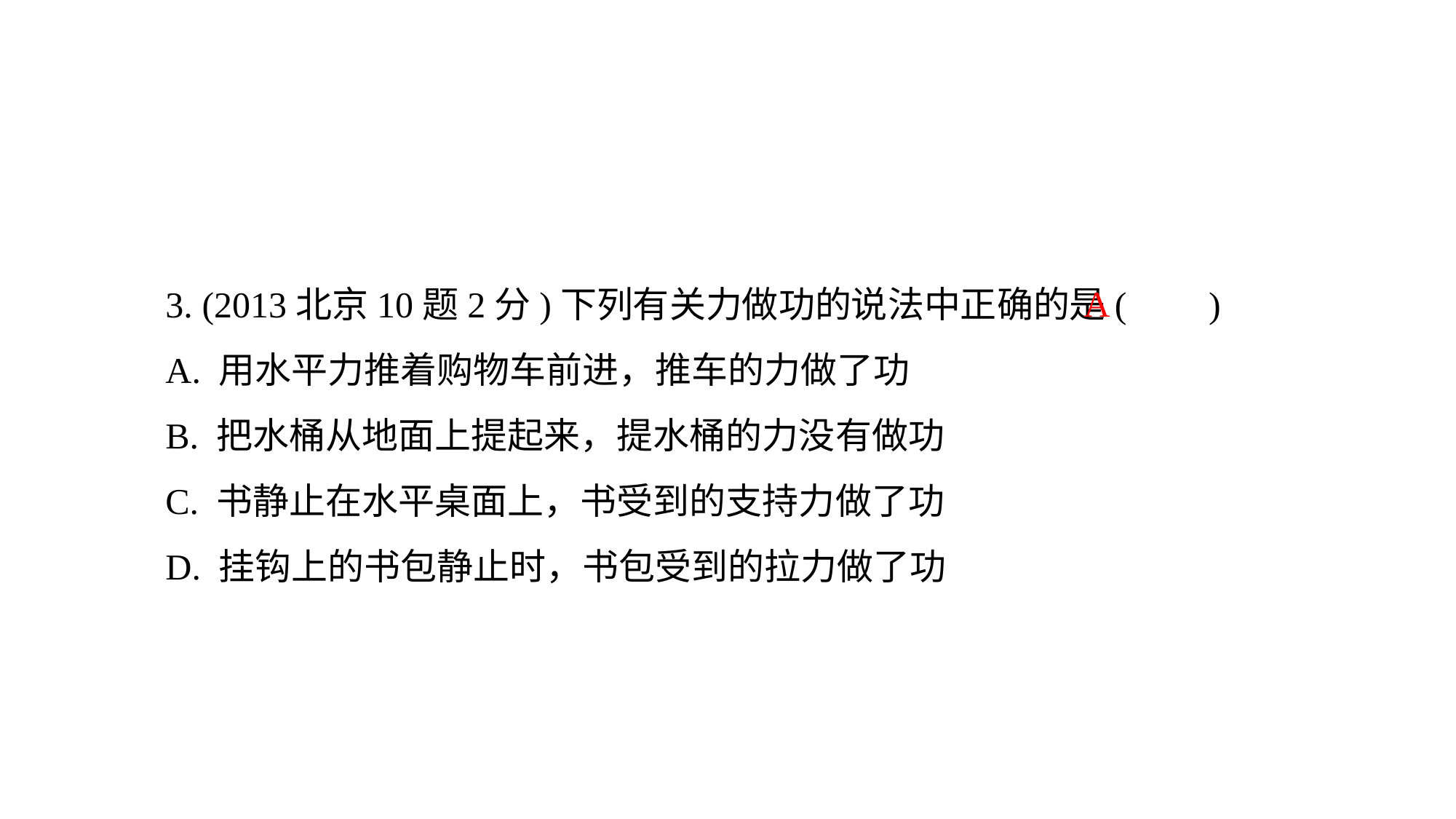

3. (2013北京10题2分)下列有关力做功的说法中正确的是(         )
A. 用水平力推着购物车前进，推车的力做了功
B. 把水桶从地面上提起来，提水桶的力没有做功
C. 书静止在水平桌面上，书受到的支持力做了功
D. 挂钩上的书包静止时，书包受到的拉力做了功
A